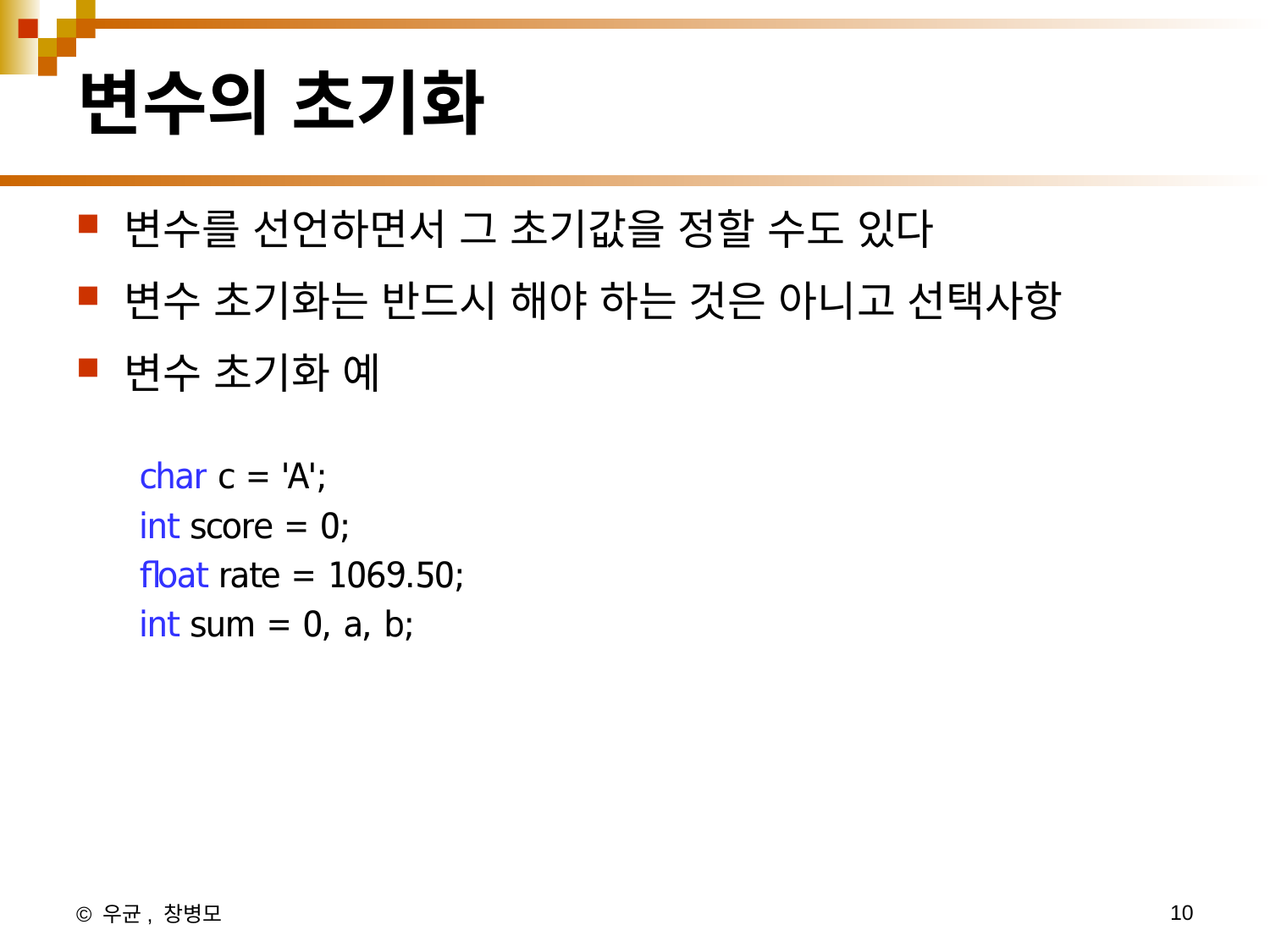

# 변수의 초기화
변수를 선언하면서 그 초기값을 정할 수도 있다
변수 초기화는 반드시 해야 하는 것은 아니고 선택사항
변수 초기화 예

char c = 'A';
int score = 0;
float rate = 1069.50;
int sum = 0, a, b;

© 우균, 창병모
10